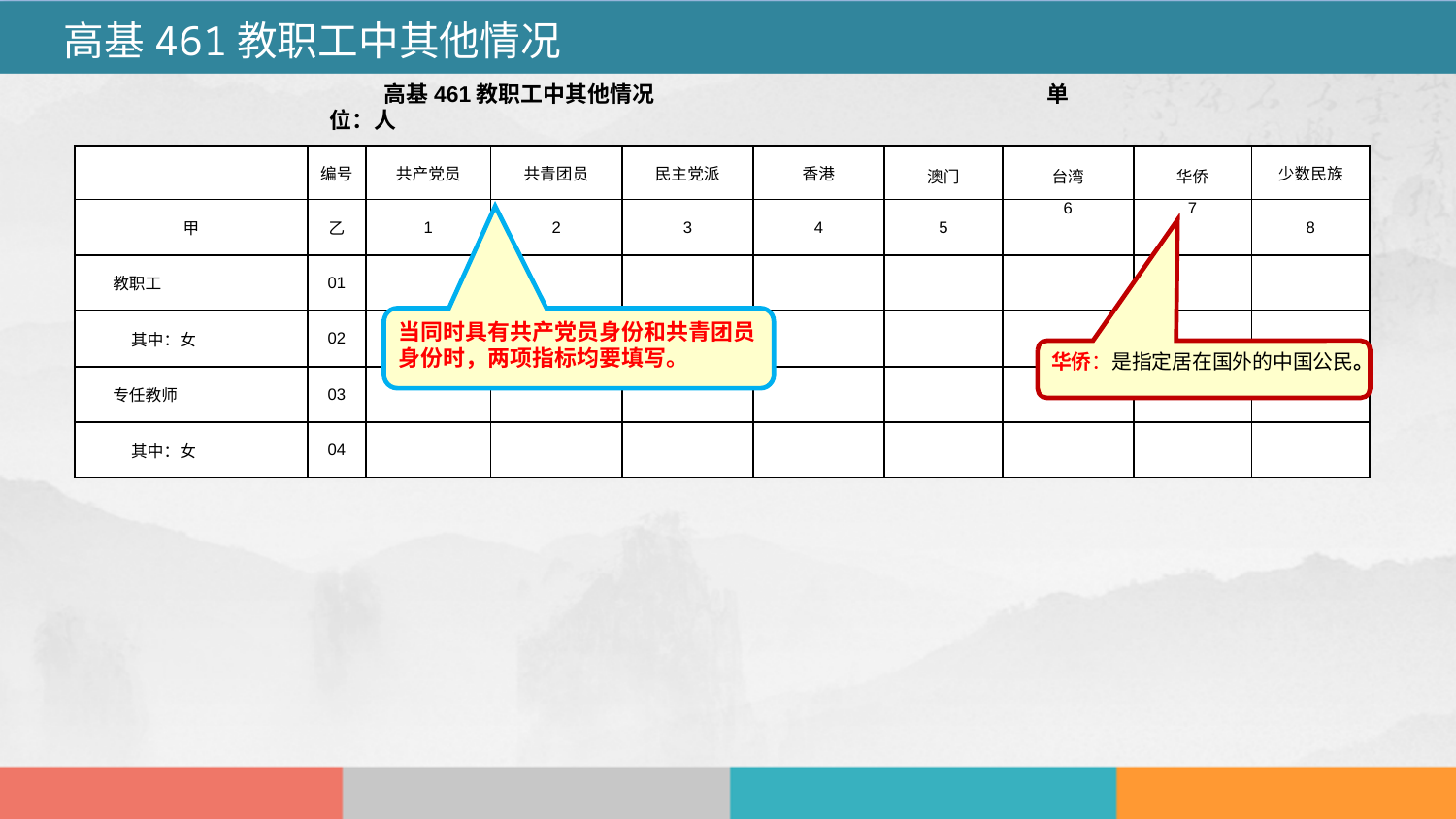

高基461教职工中其他情况
高基461教职工中其他情况                                                                             单位：人
|  | 编号 | 共产党员 | 共青团员 | 民主党派 | 香港 | 澳门 | 台湾 | 华侨 | 少数民族 |
| --- | --- | --- | --- | --- | --- | --- | --- | --- | --- |
| 甲 | 乙 | 1 | 2 | 3 | 4 | 5 | 6 | 7 | 8 |
| 教职工 | 01 |  |  |  |  |  |  |  |  |
| 其中：女 | 02 |  |  |  |  |  |  |  |  |
| 专任教师 | 03 |  |  |  |  |  |  |  |  |
| 其中：女 | 04 |  |  |  |  |  |  |  |  |
当同时具有共产党员身份和共青团员身份时，两项指标均要填写。
华侨：是指定居在国外的中国公民。